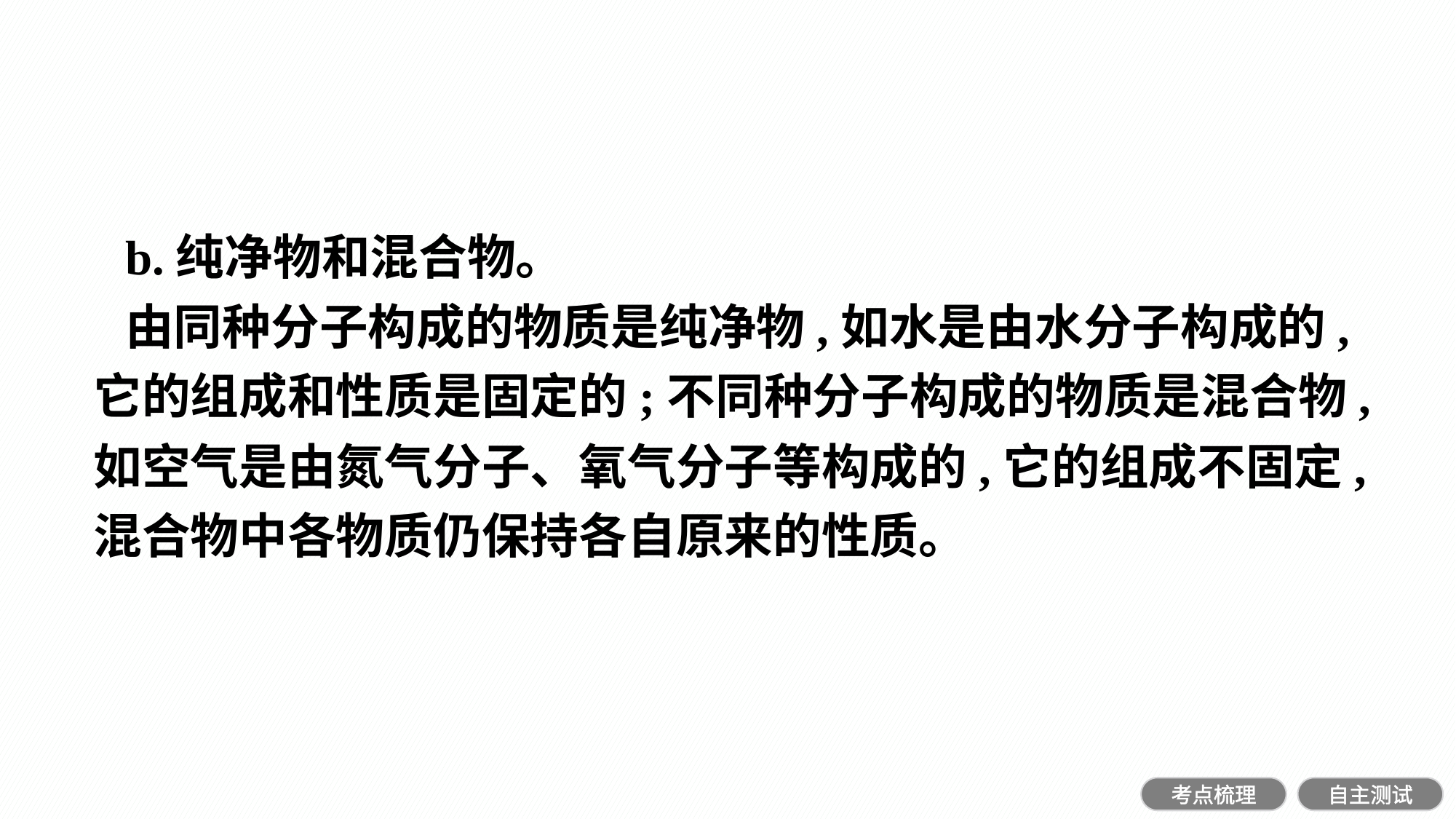

b.纯净物和混合物。
由同种分子构成的物质是纯净物,如水是由水分子构成的,它的组成和性质是固定的;不同种分子构成的物质是混合物,如空气是由氮气分子、氧气分子等构成的,它的组成不固定,混合物中各物质仍保持各自原来的性质。